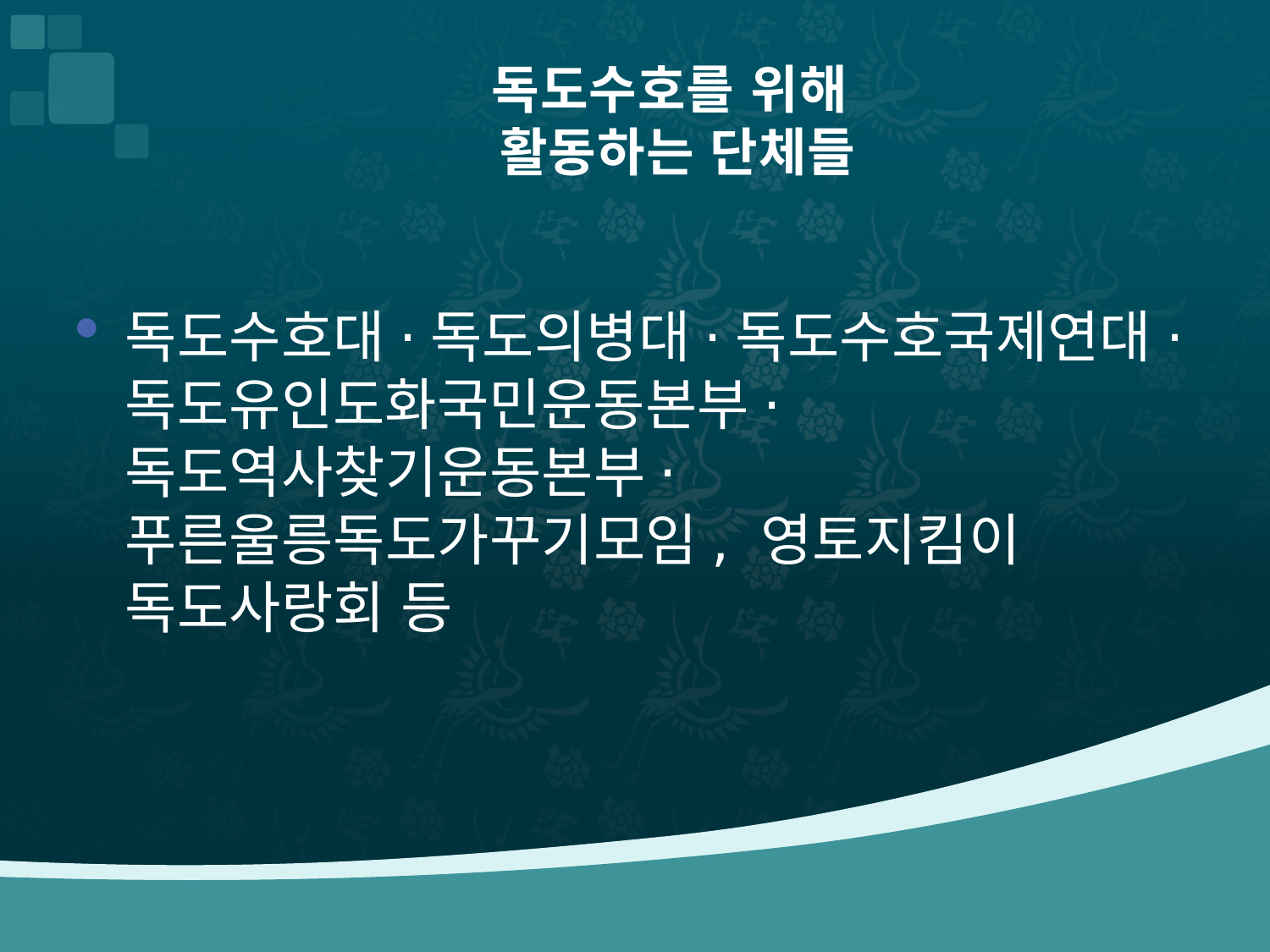

# 독도수호를 위해 활동하는 단체들

독도수호대·독도의병대·독도수호국제연대·독도유인도화국민운동본부·독도역사찾기운동본부·푸른울릉독도가꾸기모임, 영토지킴이 독도사랑회 등